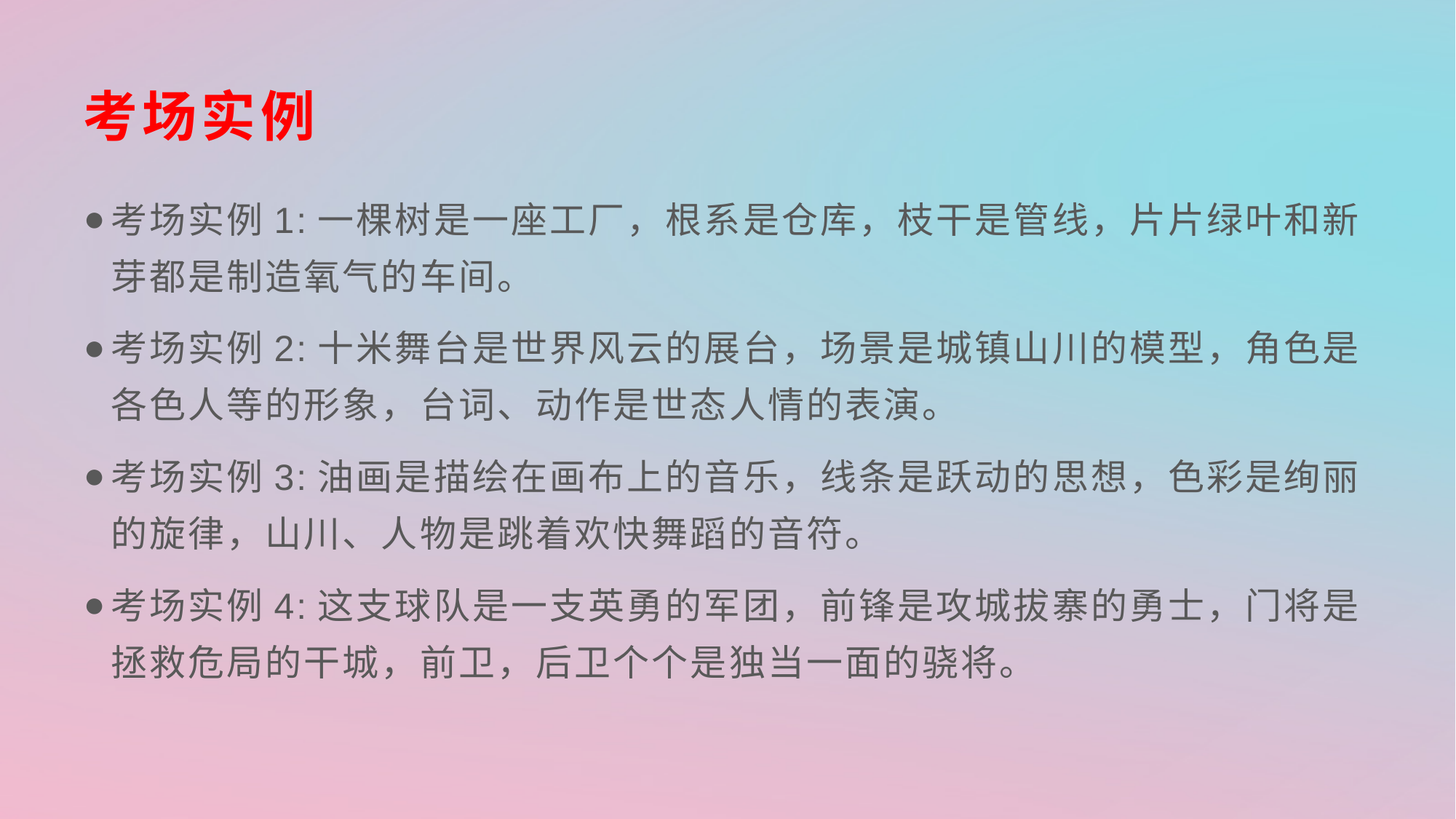

# 考场实例
考场实例1:一棵树是一座工厂，根系是仓库，枝干是管线，片片绿叶和新芽都是制造氧气的车间。
考场实例2:十米舞台是世界风云的展台，场景是城镇山川的模型，角色是各色人等的形象，台词、动作是世态人情的表演。
考场实例3:油画是描绘在画布上的音乐，线条是跃动的思想，色彩是绚丽的旋律，山川、人物是跳着欢快舞蹈的音符。
考场实例4:这支球队是一支英勇的军团，前锋是攻城拔寨的勇士，门将是拯救危局的干城，前卫，后卫个个是独当一面的骁将。